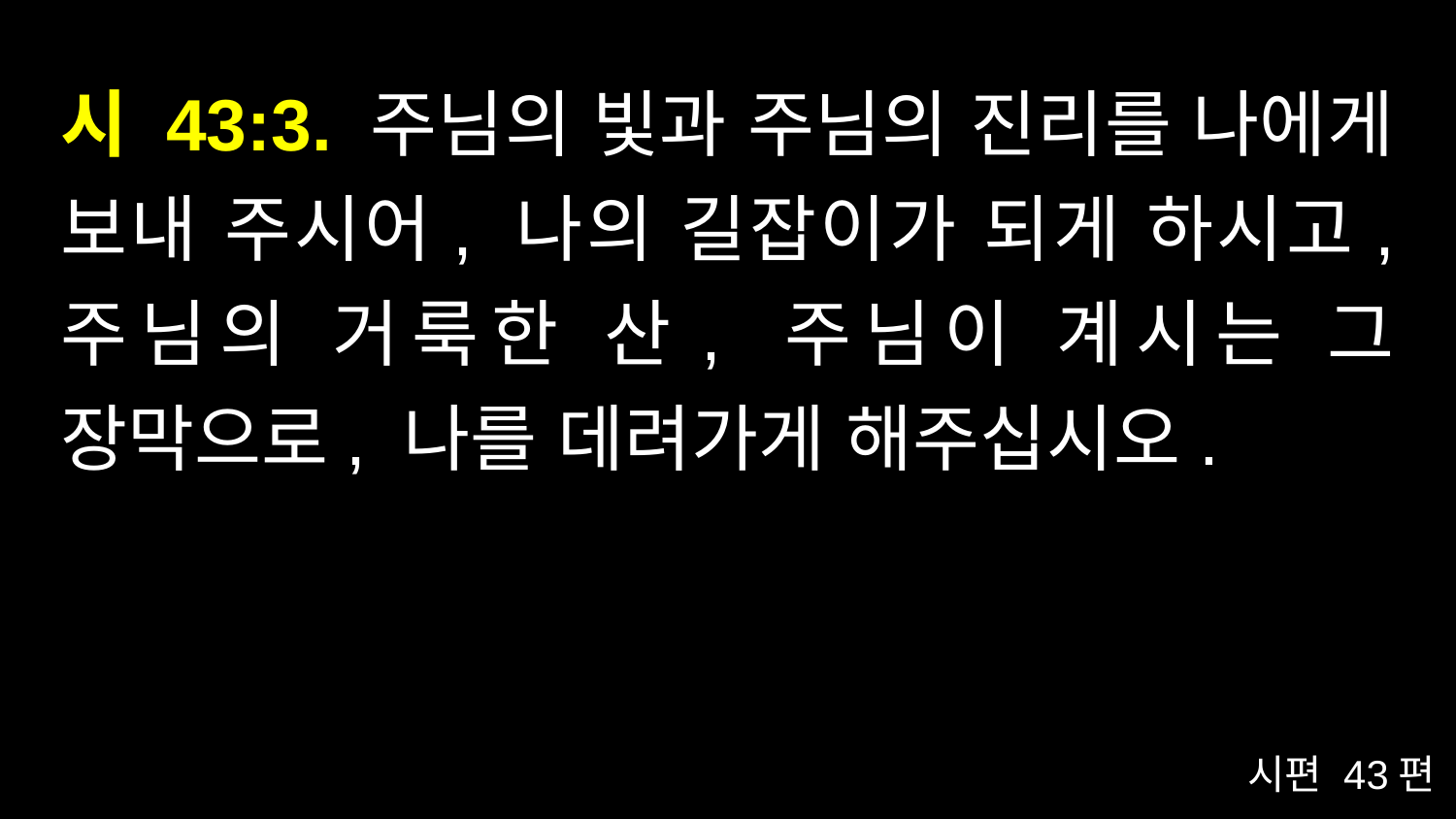

# 시 43:3. 주님의 빛과 주님의 진리를 나에게 보내 주시어, 나의 길잡이가 되게 하시고, 주님의 거룩한 산, 주님이 계시는 그 장막으로, 나를 데려가게 해주십시오.
시편 43편